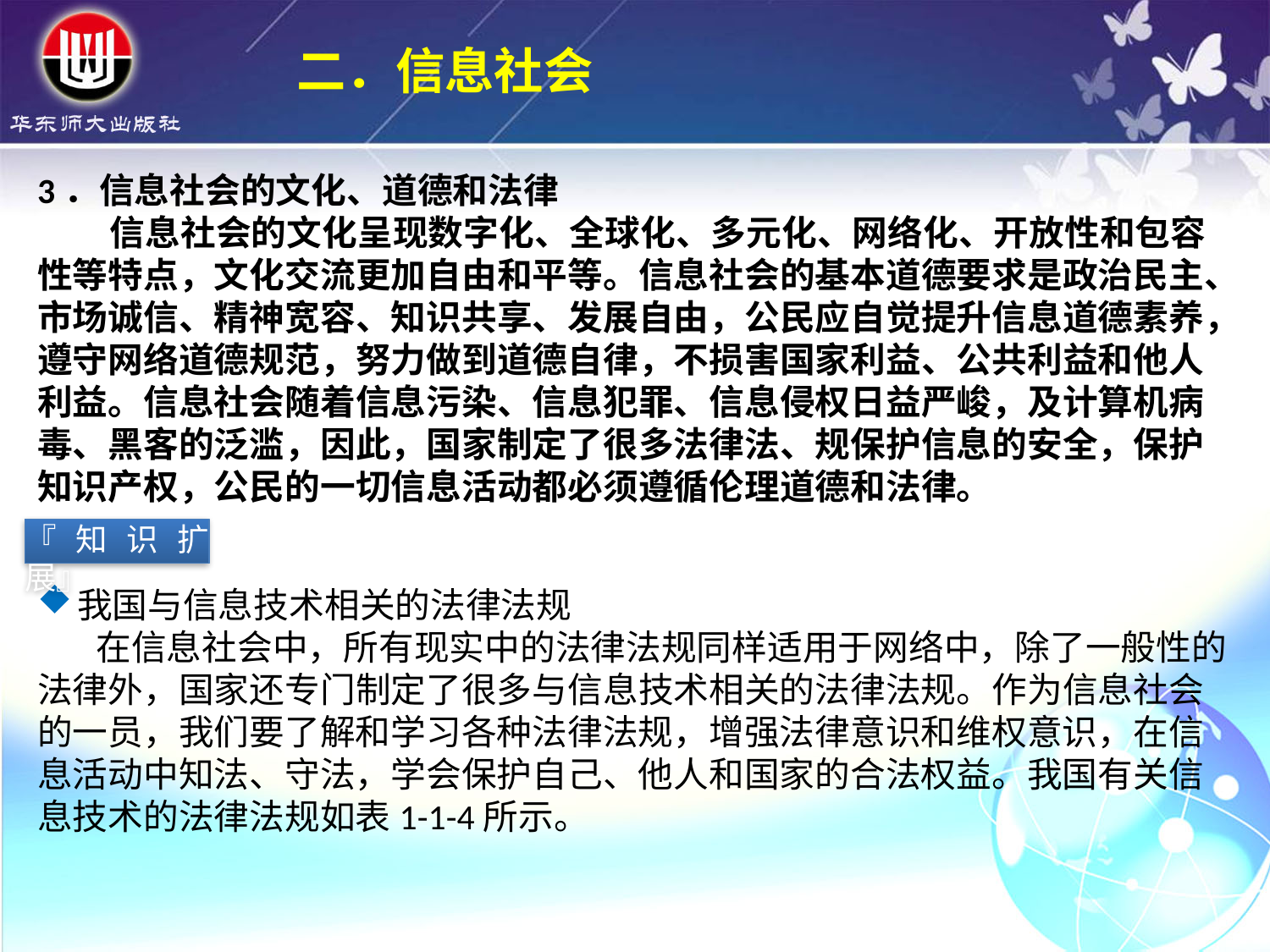

二．信息社会
3．信息社会的文化、道德和法律        信息社会的文化呈现数字化、全球化、多元化、网络化、开放性和包容性等特点，文化交流更加自由和平等。信息社会的基本道德要求是政治民主、市场诚信、精神宽容、知识共享、发展自由，公民应自觉提升信息道德素养，遵守网络道德规范，努力做到道德自律，不损害国家利益、公共利益和他人利益。信息社会随着信息污染、信息犯罪、信息侵权日益严峻，及计算机病毒、黑客的泛滥，因此，国家制定了很多法律法、规保护信息的安全，保护知识产权，公民的一切信息活动都必须遵循伦理道德和法律。

我国与信息技术相关的法律法规
 在信息社会中，所有现实中的法律法规同样适用于网络中，除了一般性的法律外，国家还专门制定了很多与信息技术相关的法律法规。作为信息社会的一员，我们要了解和学习各种法律法规，增强法律意识和维权意识，在信息活动中知法、守法，学会保护自己、他人和国家的合法权益。我国有关信息技术的法律法规如表1-1-4所示。
『知识扩展』